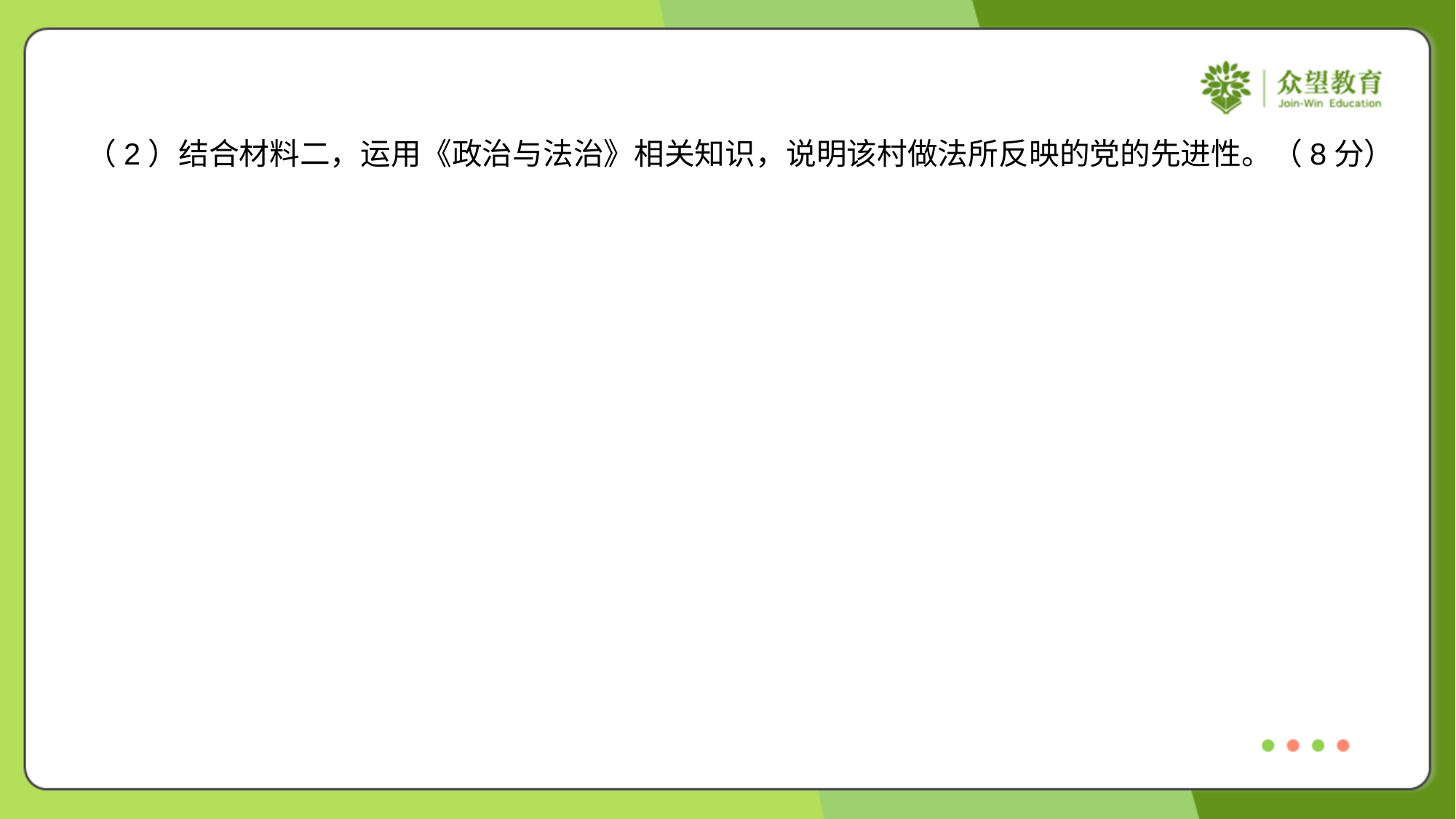

（2）结合材料二，运用《政治与法治》相关知识，说明该村做法所反映的党的先进性。（8分）